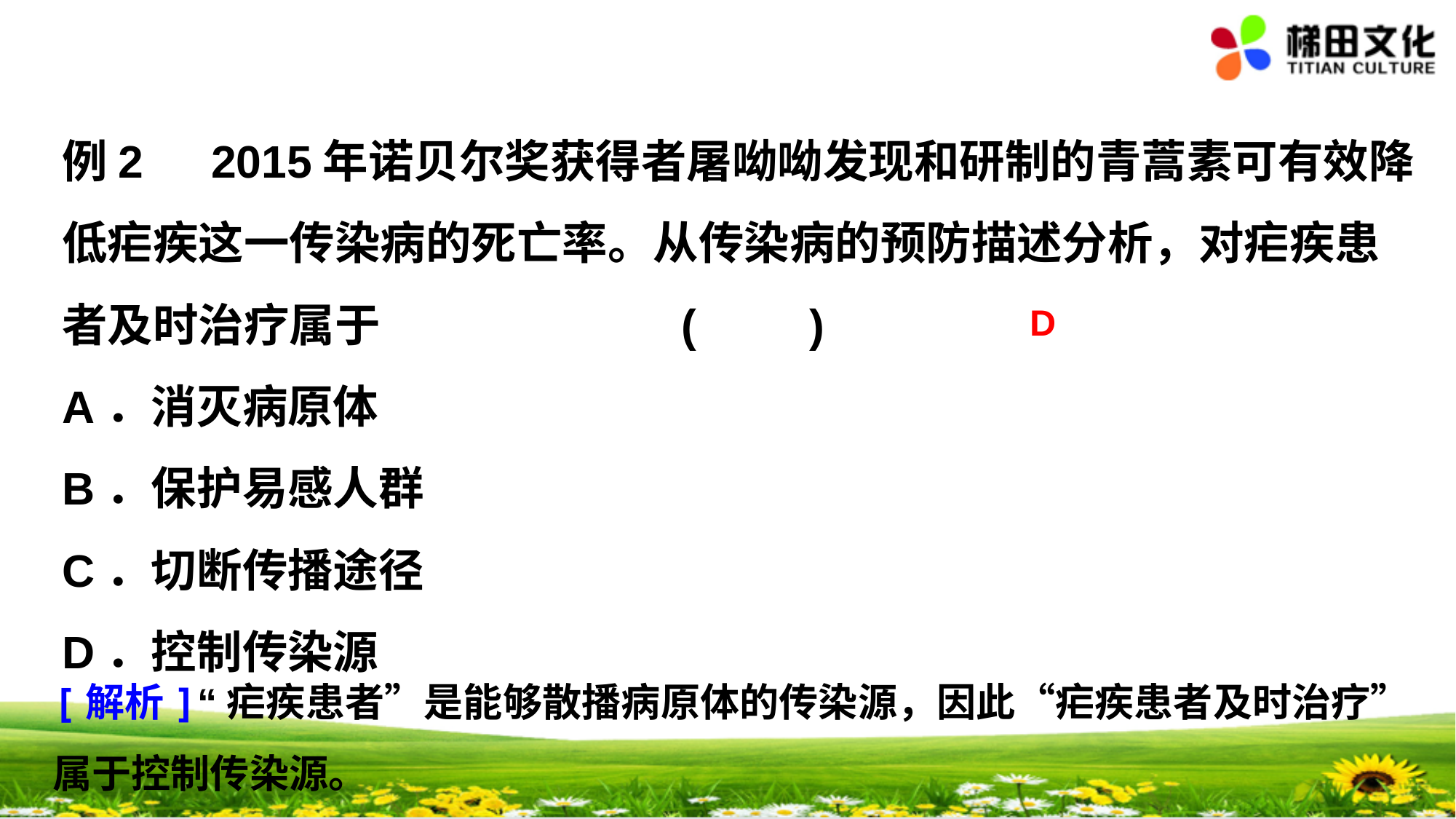

例2　2015年诺贝尔奖获得者屠呦呦发现和研制的青蒿素可有效降低疟疾这一传染病的死亡率。从传染病的预防描述分析，对疟疾患者及时治疗属于                            (　　)
A．消灭病原体
B．保护易感人群
C．切断传播途径
D．控制传染源
D
[解析]“疟疾患者”是能够散播病原体的传染源，因此“疟疾患者及时治疗”属于控制传染源。